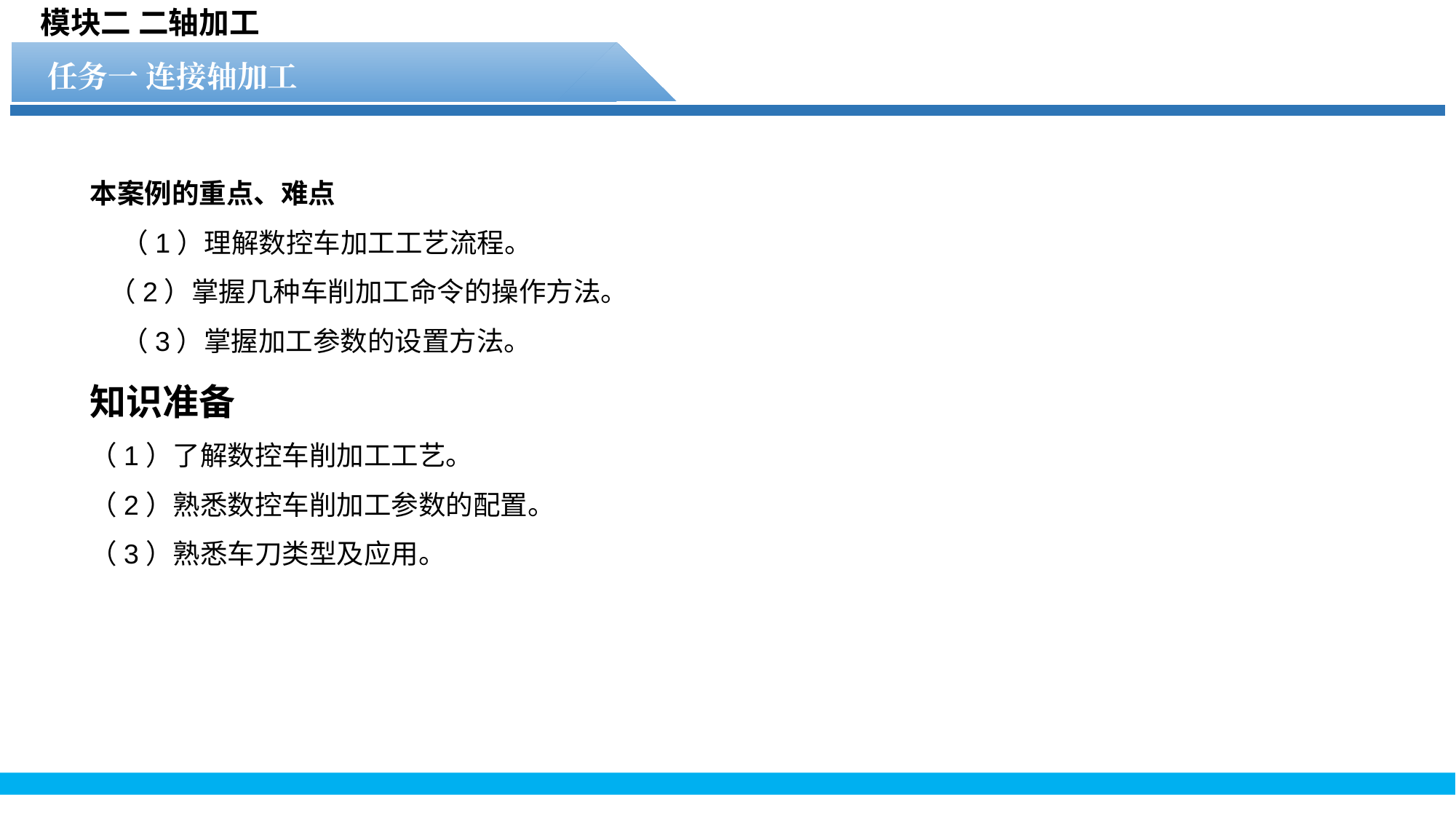

模块二 二轴加工

任务一 连接轴加工
任务1 水轮文件的显示操作
本案例的重点、难点
    （1）理解数控车加工工艺流程。
  （2）掌握几种车削加工命令的操作方法。
    （3）掌握加工参数的设置方法。
知识准备
（1）了解数控车削加工工艺。
（2）熟悉数控车削加工参数的配置。
（3）熟悉车刀类型及应用。